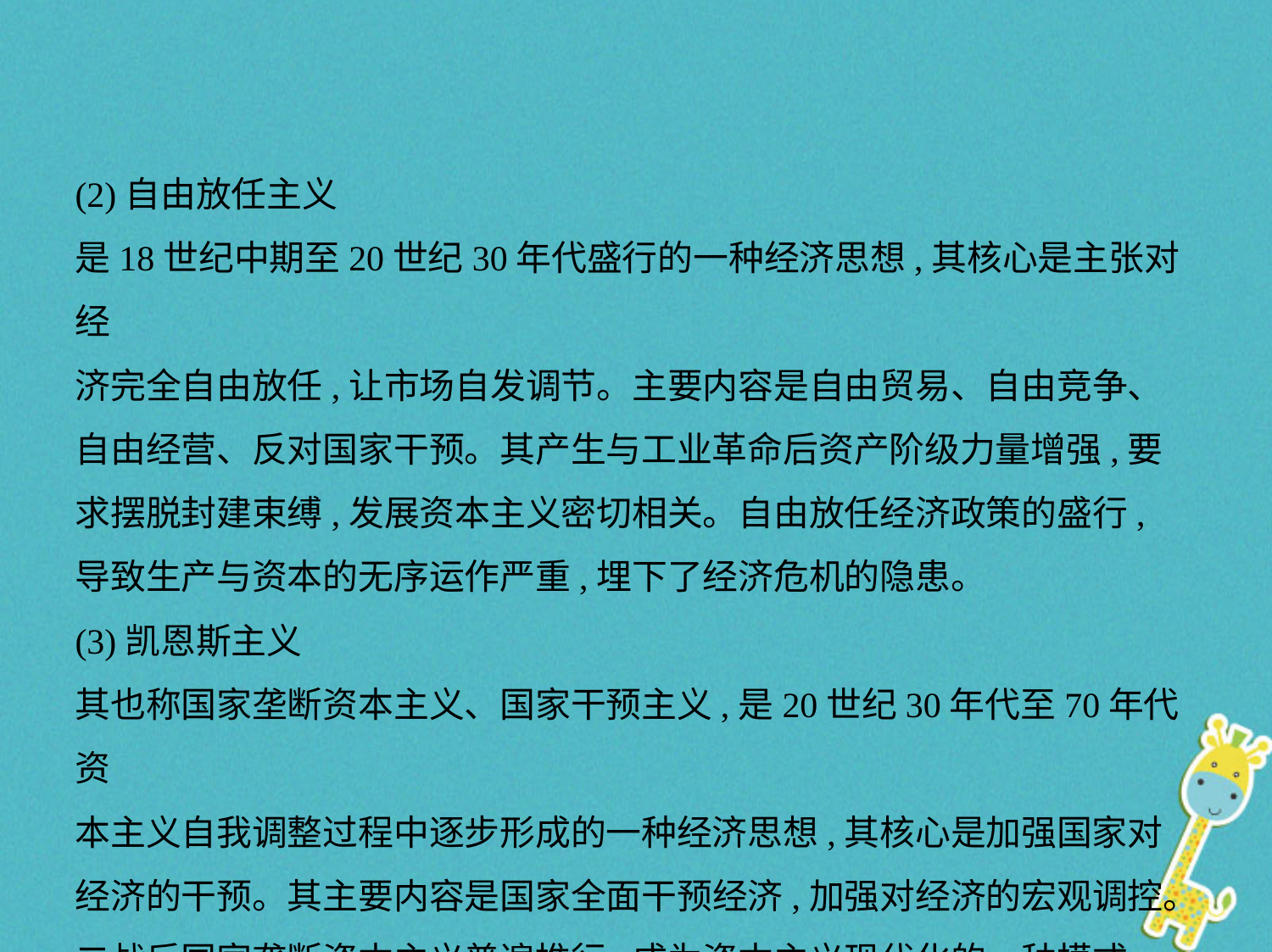

(2)自由放任主义
是18世纪中期至20世纪30年代盛行的一种经济思想,其核心是主张对经
济完全自由放任,让市场自发调节。主要内容是自由贸易、自由竞争、
自由经营、反对国家干预。其产生与工业革命后资产阶级力量增强,要
求摆脱封建束缚,发展资本主义密切相关。自由放任经济政策的盛行,
导致生产与资本的无序运作严重,埋下了经济危机的隐患。
(3)凯恩斯主义
其也称国家垄断资本主义、国家干预主义,是20世纪30年代至70年代资
本主义自我调整过程中逐步形成的一种经济思想,其核心是加强国家对
经济的干预。其主要内容是国家全面干预经济,加强对经济的宏观调控。二战后国家垄断资本主义普遍推行,成为资本主义现代化的一种模式。